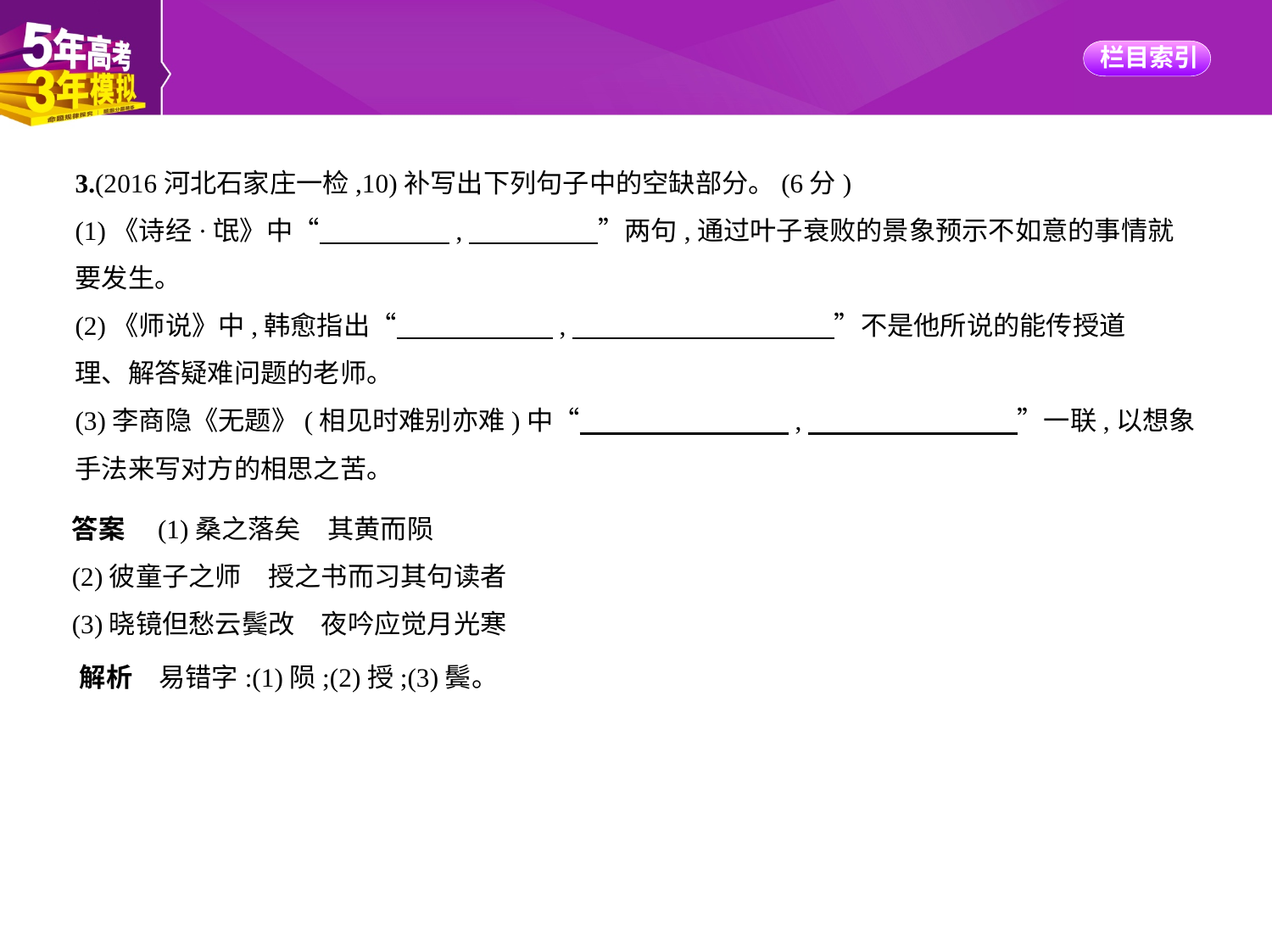

3.(2016河北石家庄一检,10)补写出下列句子中的空缺部分。(6分)
(1)《诗经·氓》中“　　　　    ,　　　　    ”两句,通过叶子衰败的景象预示不如意的事情就
要发生。
(2)《师说》中,韩愈指出“　　　　　    ,　　　　　　　　　    ”不是他所说的能传授道
理、解答疑难问题的老师。
(3)李商隐《无题》(相见时难别亦难)中“　　　　　　　    ,　　　　　　　    ”一联,以想象
手法来写对方的相思之苦。
答案　(1)桑之落矣　其黄而陨
(2)彼童子之师　授之书而习其句读者
(3)晓镜但愁云鬓改　夜吟应觉月光寒
解析　易错字:(1)陨;(2)授;(3)鬓。